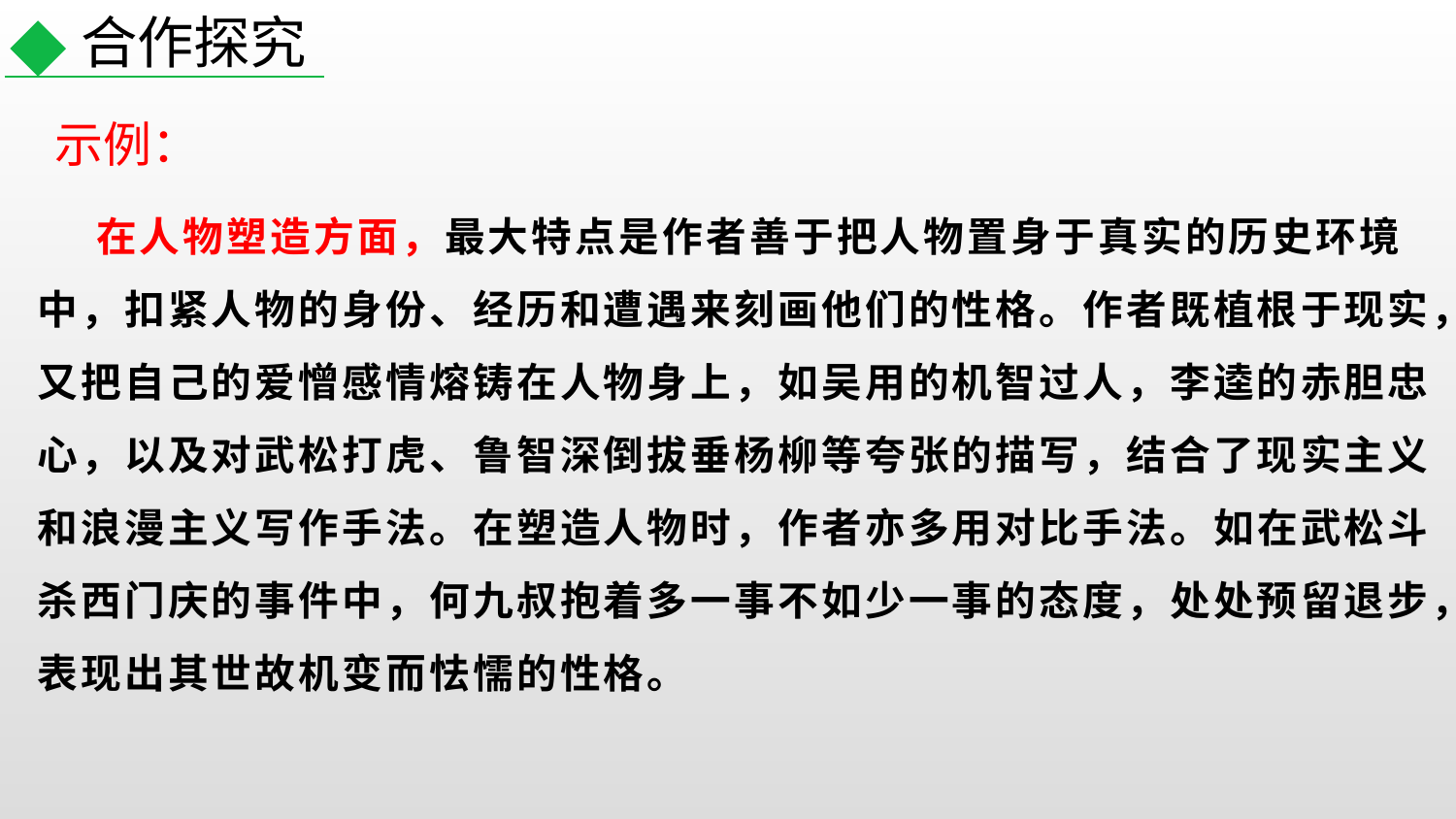

合作探究

示例：
    在人物塑造方面，最大特点是作者善于把人物置身于真实的历史环境中，扣紧人物的身份、经历和遭遇来刻画他们的性格。作者既植根于现实，又把自己的爱憎感情熔铸在人物身上，如吴用的机智过人，李逵的赤胆忠心，以及对武松打虎、鲁智深倒拔垂杨柳等夸张的描写，结合了现实主义和浪漫主义写作手法。在塑造人物时，作者亦多用对比手法。如在武松斗杀西门庆的事件中，何九叔抱着多一事不如少一事的态度，处处预留退步，表现出其世故机变而怯懦的性格。